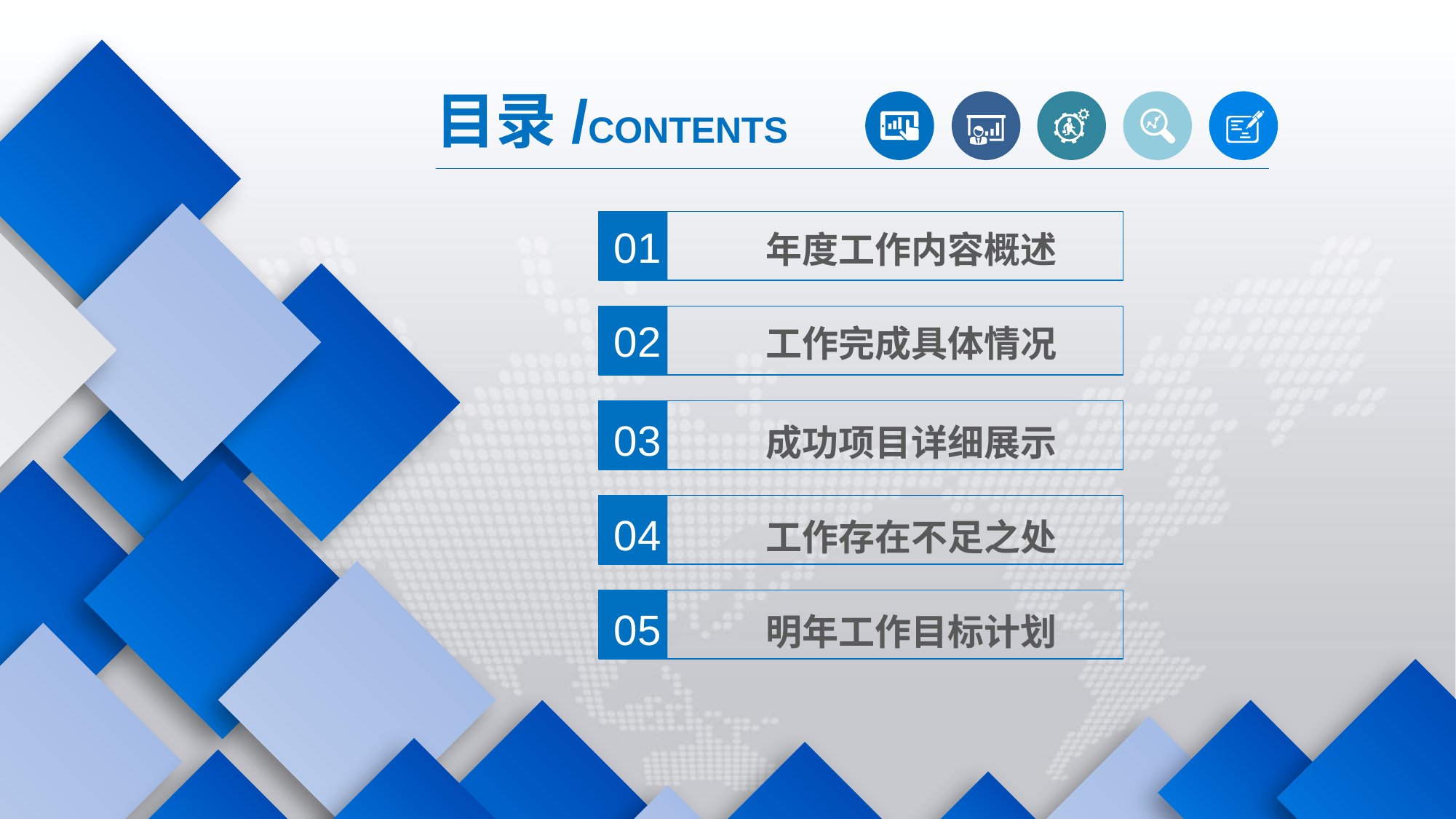

目录/CONTENTS

01        年度工作内容概述

02        工作完成具体情况

03        成功项目详细展示

04        工作存在不足之处

05        明年工作目标计划